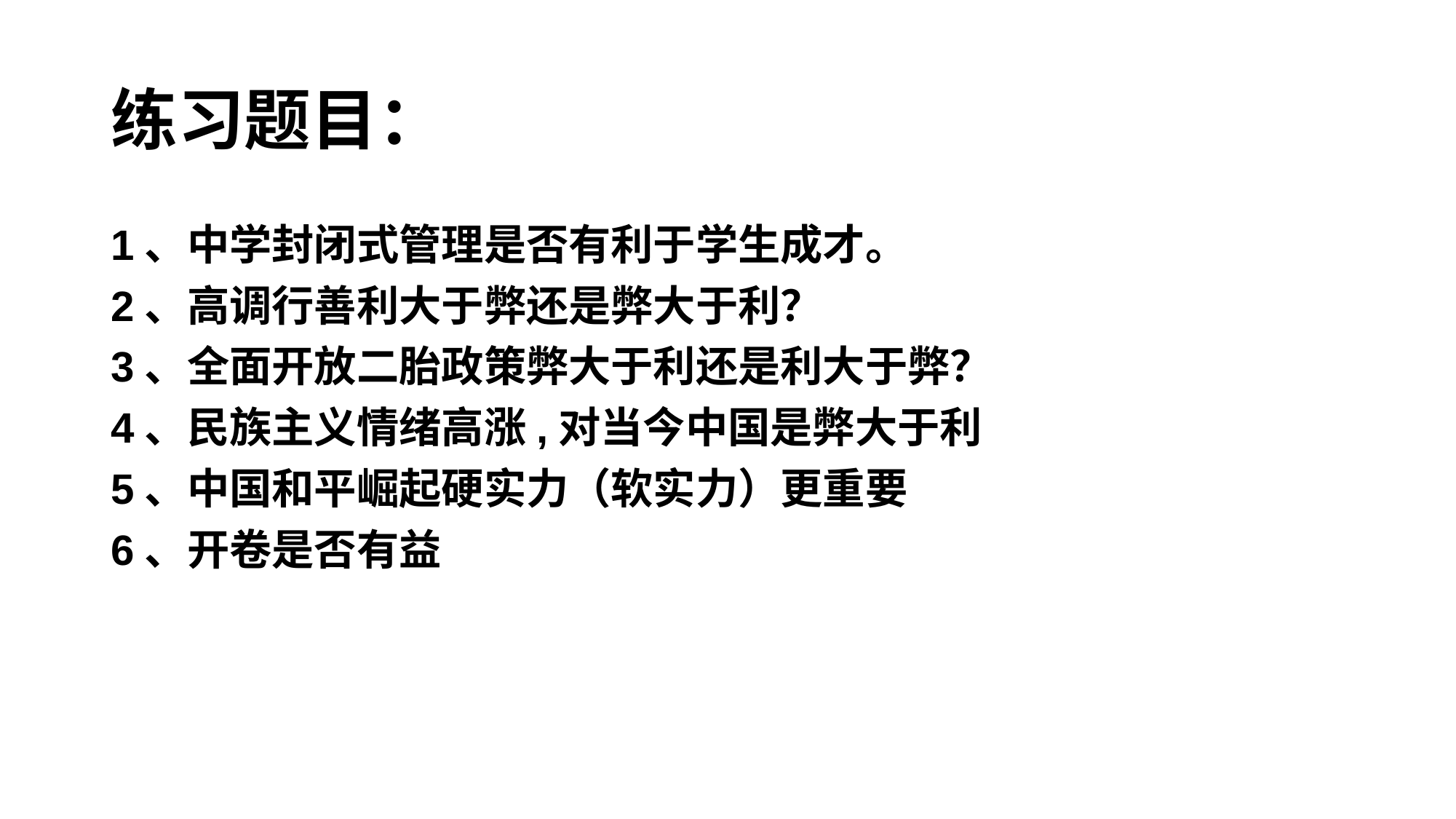

# 练习题目：
1、中学封闭式管理是否有利于学生成才。
2、高调行善利大于弊还是弊大于利？
3、全面开放二胎政策弊大于利还是利大于弊？
4、民族主义情绪高涨,对当今中国是弊大于利
5、中国和平崛起硬实力（软实力）更重要
6、开卷是否有益